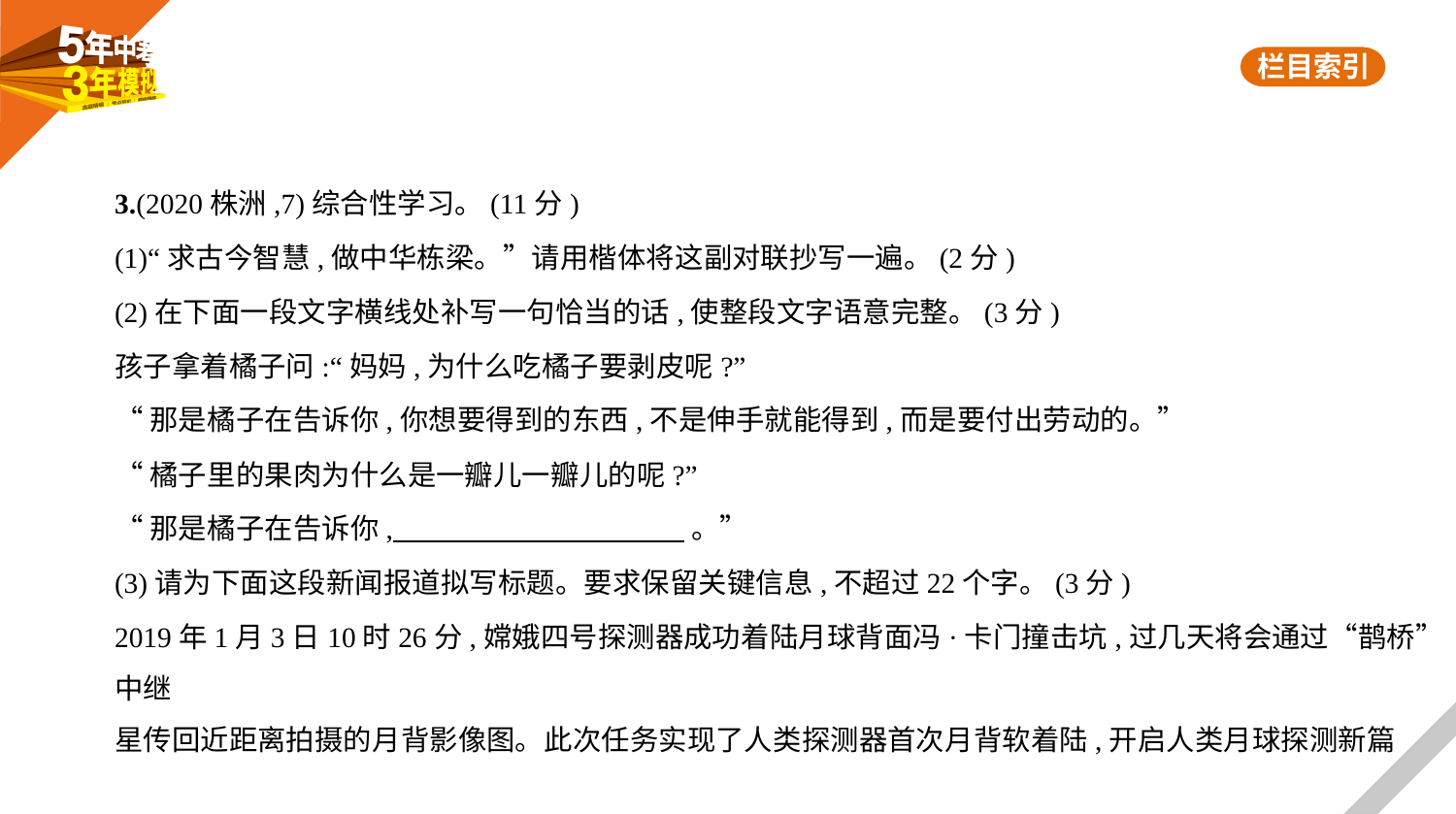

3.(2020株洲,7)综合性学习。(11分)
(1)“求古今智慧,做中华栋梁。”请用楷体将这副对联抄写一遍。(2分)
(2)在下面一段文字横线处补写一句恰当的话,使整段文字语意完整。(3分)
孩子拿着橘子问:“妈妈,为什么吃橘子要剥皮呢?”
“那是橘子在告诉你,你想要得到的东西,不是伸手就能得到,而是要付出劳动的。”
“橘子里的果肉为什么是一瓣儿一瓣儿的呢?”
“那是橘子在告诉你,                                        。”
(3)请为下面这段新闻报道拟写标题。要求保留关键信息,不超过22个字。(3分)
2019年1月3日10时26分,嫦娥四号探测器成功着陆月球背面冯·卡门撞击坑,过几天将会通过“鹊桥”中继
星传回近距离拍摄的月背影像图。此次任务实现了人类探测器首次月背软着陆,开启人类月球探测新篇